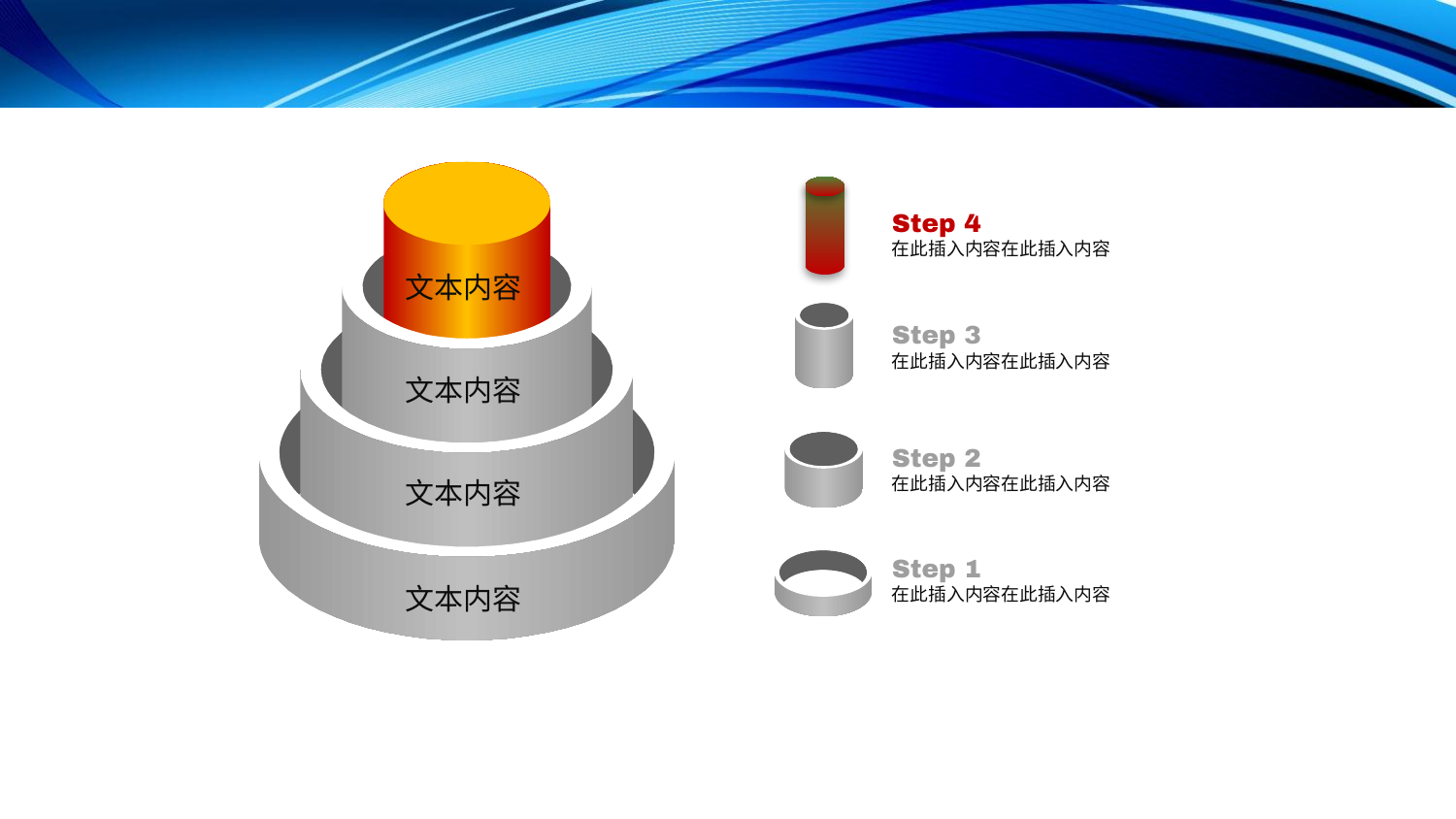

#

Step 4
在此插入内容在此插入内容

文本内容

Step 3
在此插入内容在此插入内容

文本内容

Step 2
在此插入内容在此插入内容

文本内容
Step 1
在此插入内容在此插入内容

文本内容